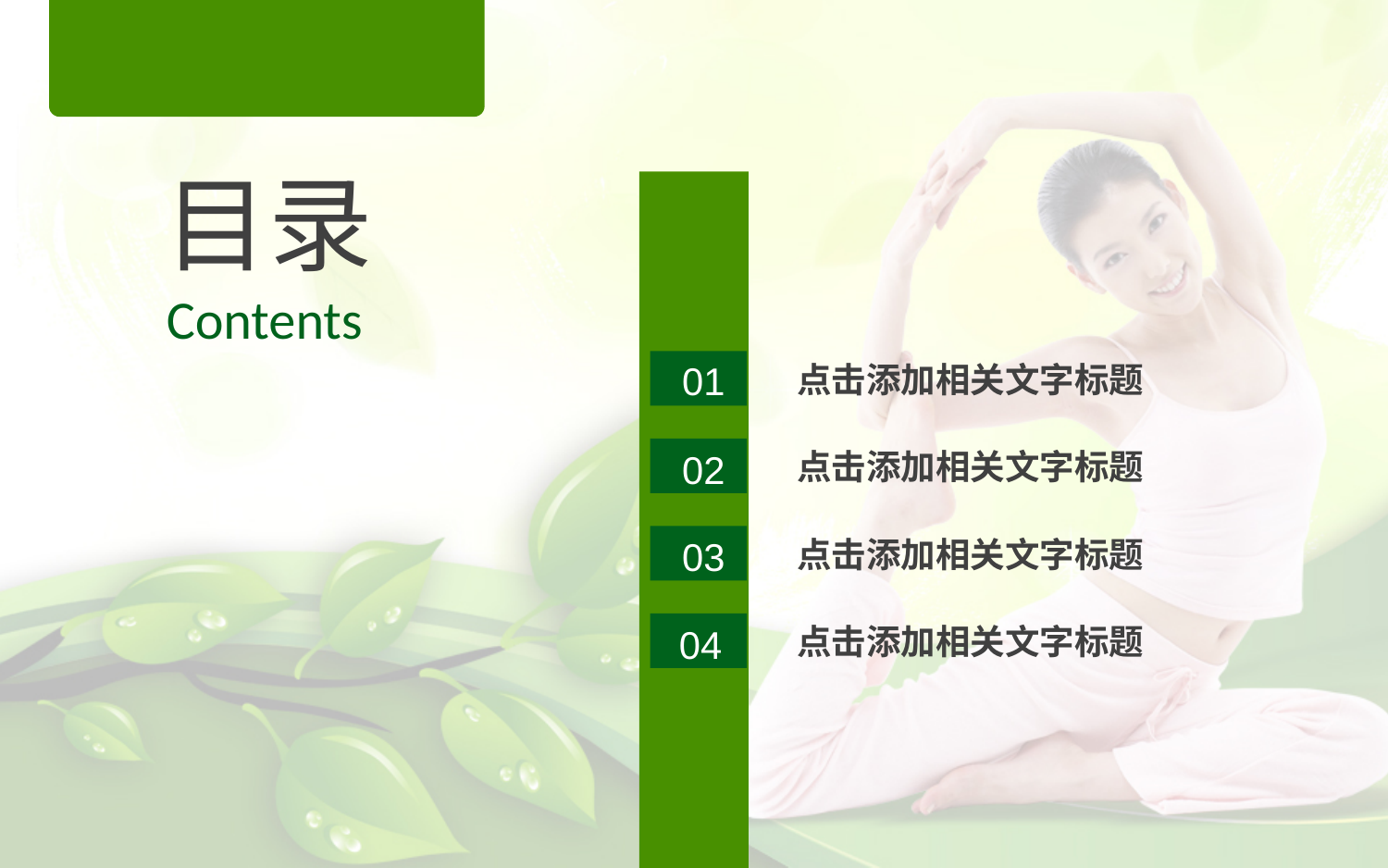

目录

Contents
01

点击添加相关文字标题

02
点击添加相关文字标题

03
点击添加相关文字标题
点击添加相关文字标题

04